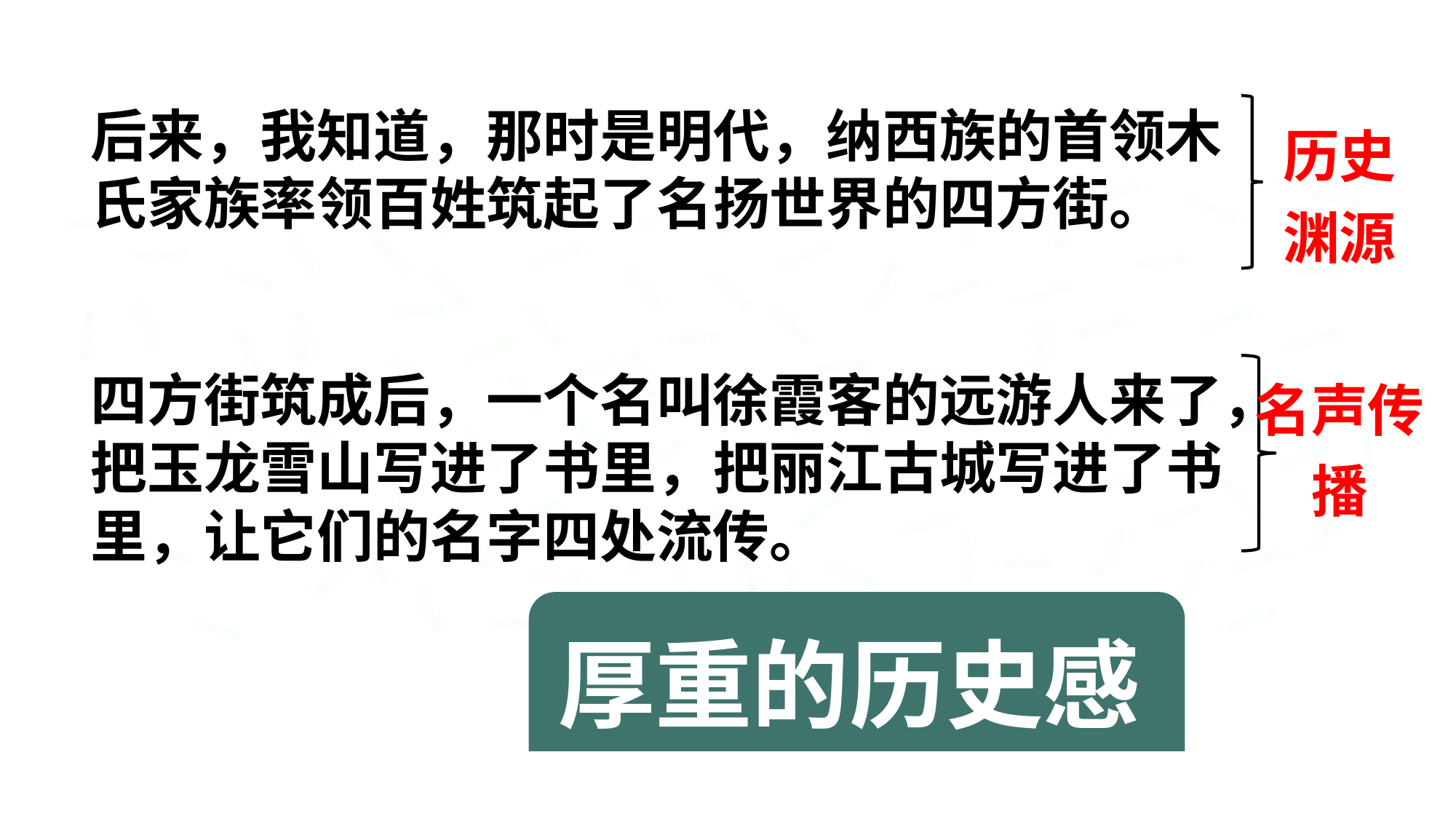

后来，我知道，那时是明代，纳西族的首领木氏家族率领百姓筑起了名扬世界的四方街。

四方街筑成后，一个名叫徐霞客的远游人来了，把玉龙雪山写进了书里，把丽江古城写进了书里，让它们的名字四处流传。

历史
渊源
状元成才路
状元成才路
状元成才路
状元成才路
状元成才路
状元成才路
状元成才路
状元成才路
状元成才路
状元成才路
状元成才路
状元成才路
状元成才路
状元成才路
状元成才路
状元成才路
状元成才路
状元成才路
状元成才路
状元成才路
状元成才路
状元成才路
状元成才路
状元成才路
状元成才路
状元成才路
状元成才路
状元成才路
状元成才路
状元成才路
状元成才路
状元成才路
状元成才路
状元成才路
状元成才路
状元成才路
状元成才路

名声传播
状元成才路
状元成才路
状元成才路
状元成才路
状元成才路
状元成才路
状元成才路
状元成才路
状元成才路
状元成才路
状元成才路
状元成才路
状元成才路
状元成才路
状元成才路
状元成才路
状元成才路
状元成才路
状元成才路
状元成才路
状元成才路
状元成才路
状元成才路
状元成才路
状元成才路
状元成才路
状元成才路
状元成才路
状元成才路
状元成才路
状元成才路
状元成才路
状元成才路
状元成才路
状元成才路
状元成才路
状元成才路
状元成才路
状元成才路
状元成才路
状元成才路
状元成才路
状元成才路
状元成才路
状元成才路
状元成才路
状元成才路
状元成才路
状元成才路
状元成才路
状元成才路
状元成才路
状元成才路
状元成才路

厚重的历史感
状元成才路
状元成才路
状元成才路
状元成才路
状元成才路
状元成才路
状元成才路
状元成才路
状元成才路